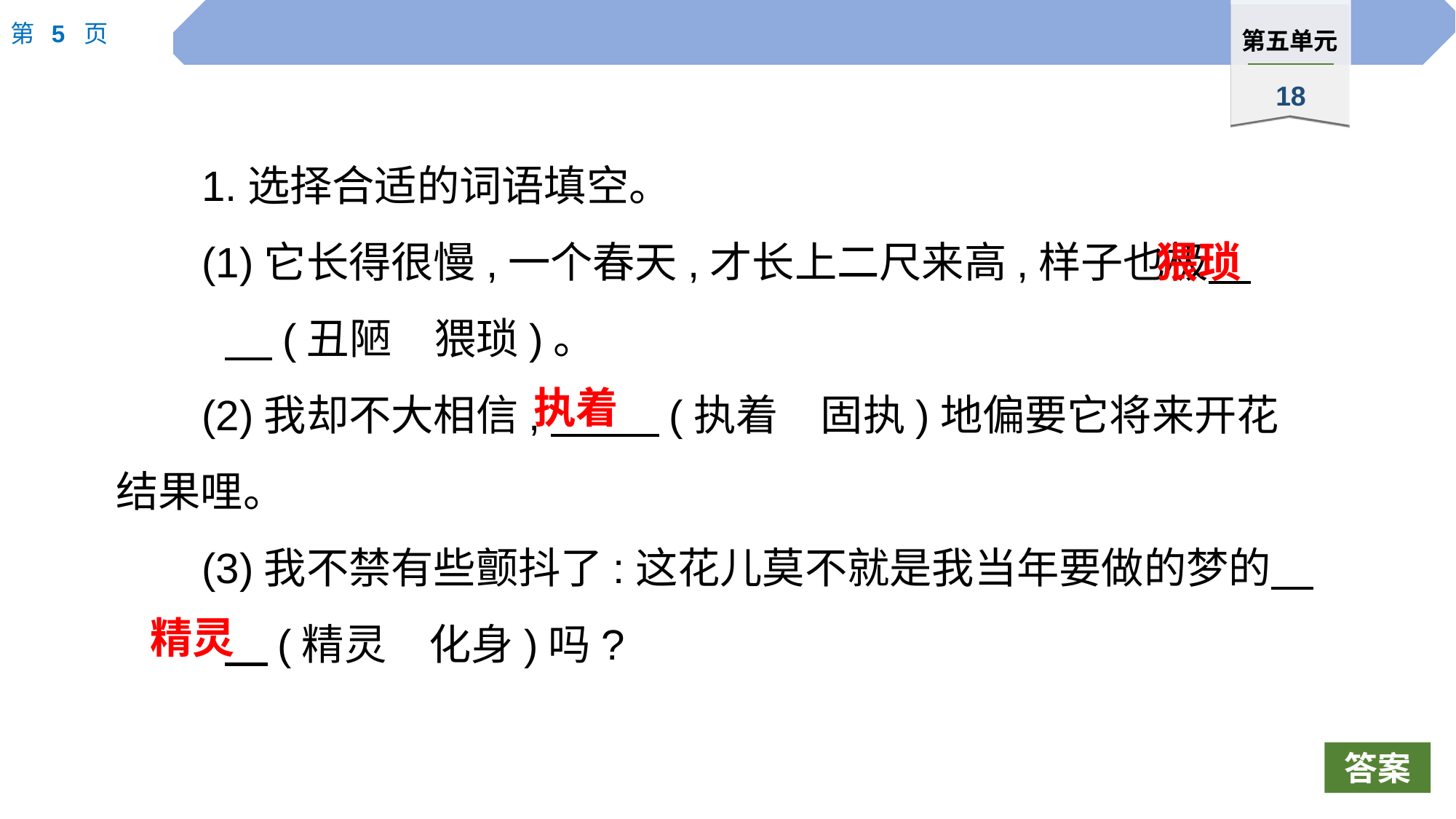

1.选择合适的词语填空。
(1)它长得很慢,一个春天,才长上二尺来高,样子也极　	     (丑陋　猥琐)。
(2)我却不大相信,　       (执着　固执)地偏要它将来开花结果哩。
(3)我不禁有些颤抖了:这花儿莫不就是我当年要做的梦的　	　(精灵　化身)吗?
猥琐
执着
精灵
答案